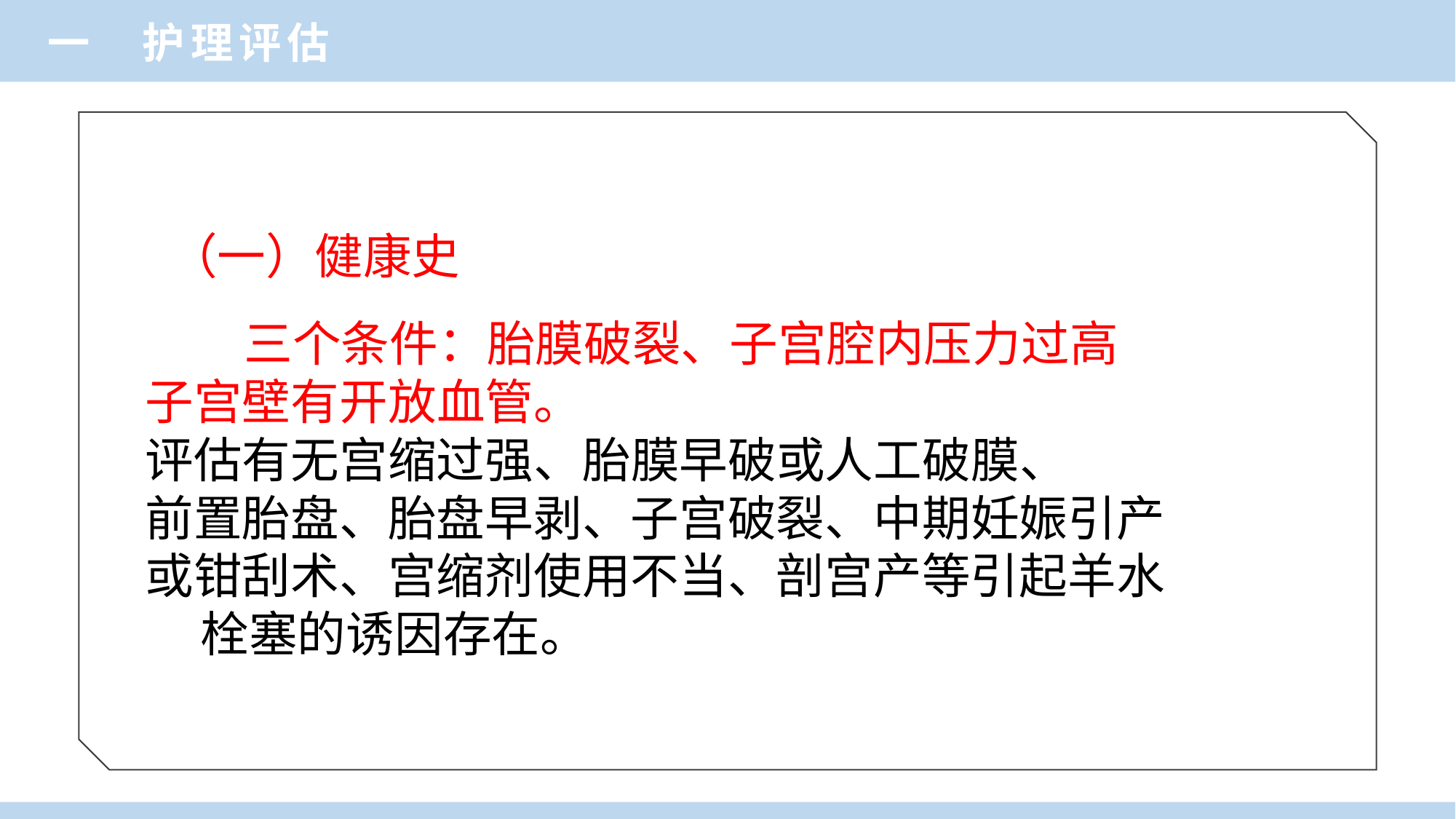

一   护理评估

（一）健康史
        三个条件：胎膜破裂、子宫腔内压力过高
子宫壁有开放血管。
评估有无宫缩过强、胎膜早破或人工破膜、
前置胎盘、胎盘早剥、子宫破裂、中期妊娠引产
或钳刮术、宫缩剂使用不当、剖宫产等引起羊水
    栓塞的诱因存在。